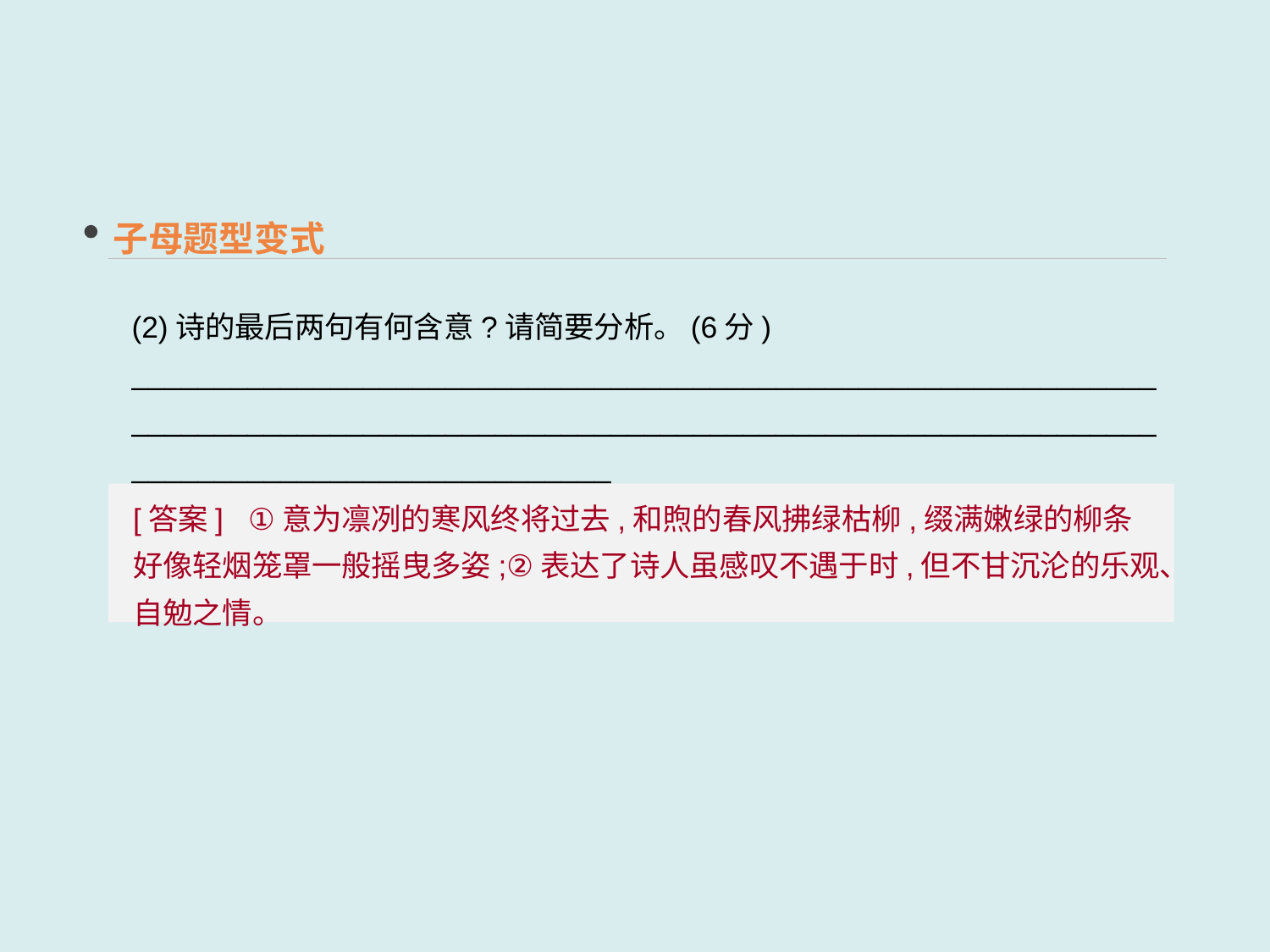

子母题型变式

(2)诗的最后两句有何含意?请简要分析。(6分)
_________________________________________________________________________________________________________________________________________________________

[答案]   ①意为凛冽的寒风终将过去,和煦的春风拂绿枯柳,缀满嫩绿的柳条好像轻烟笼罩一般摇曳多姿;②表达了诗人虽感叹不遇于时,但不甘沉沦的乐观、自勉之情。